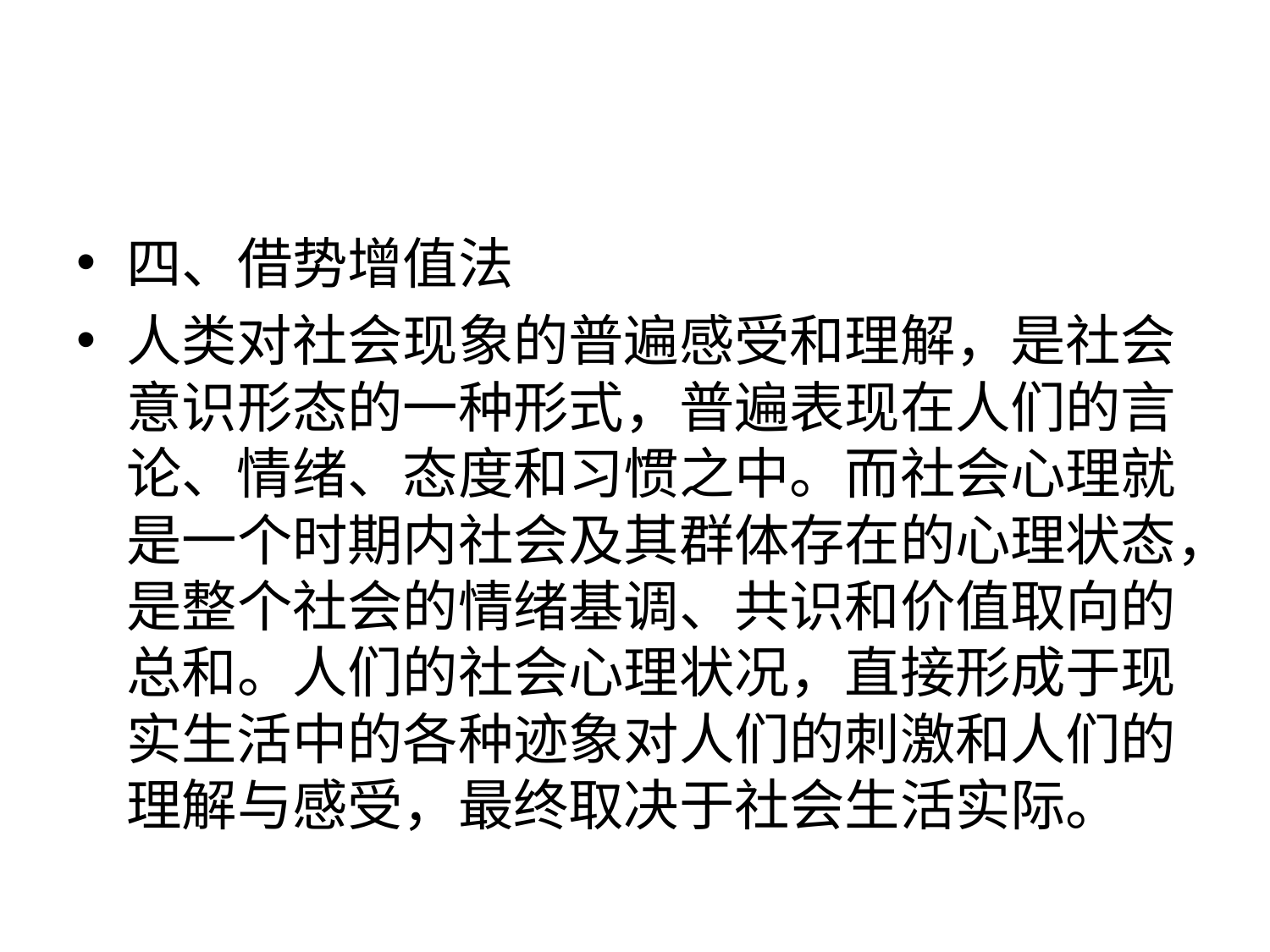

#
四、借势增值法
人类对社会现象的普遍感受和理解，是社会意识形态的一种形式，普遍表现在人们的言论、情绪、态度和习惯之中。而社会心理就是一个时期内社会及其群体存在的心理状态，是整个社会的情绪基调、共识和价值取向的总和。人们的社会心理状况，直接形成于现实生活中的各种迹象对人们的刺激和人们的理解与感受，最终取决于社会生活实际。